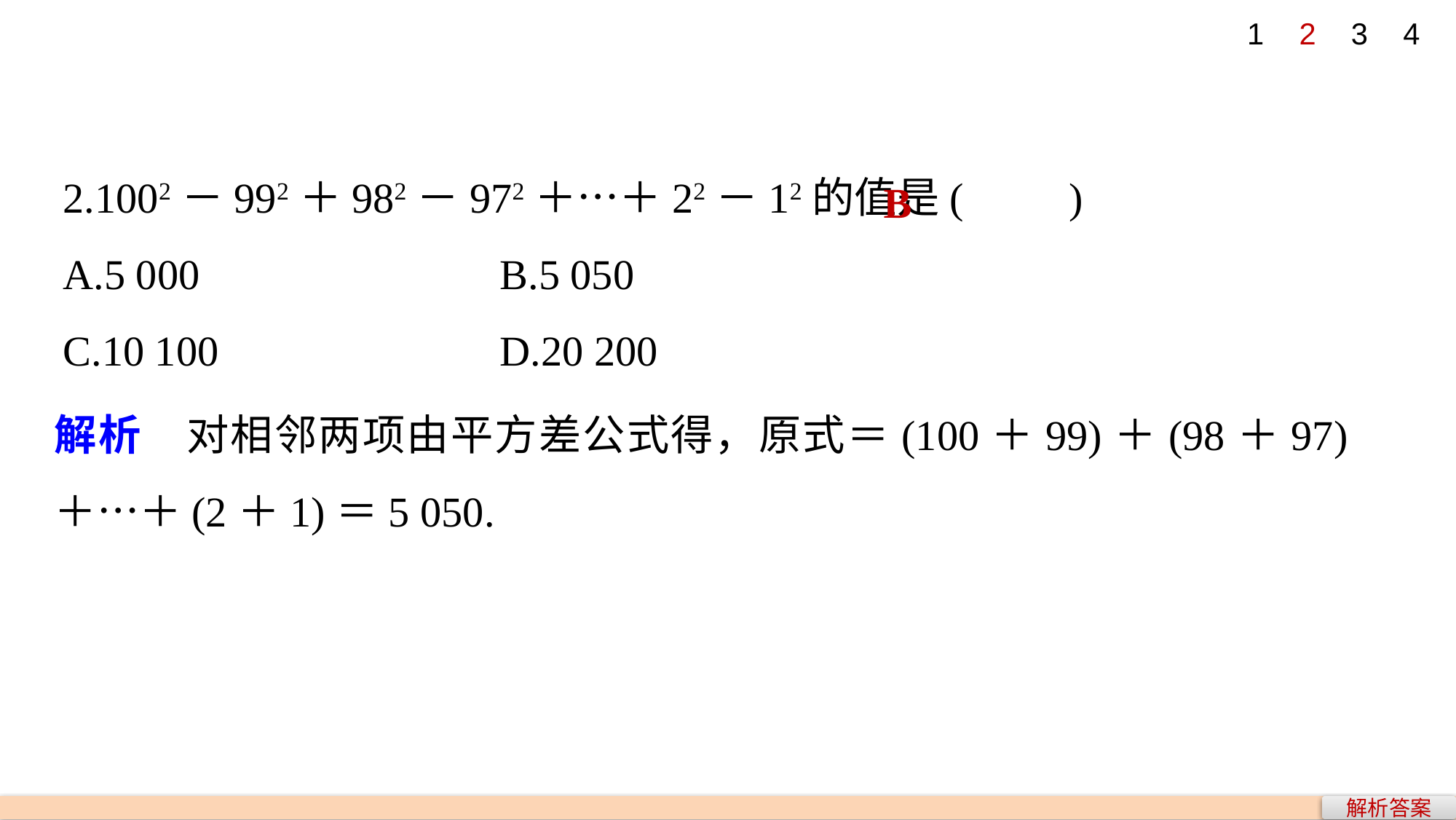

1
2
3
4
2.1002－992＋982－972＋…＋22－12的值是(　　)
A.5 000  			B.5 050
C.10 100  			D.20 200
B
解析　对相邻两项由平方差公式得，原式＝(100＋99)＋(98＋97)＋…＋(2＋1)＝5 050.
解析答案